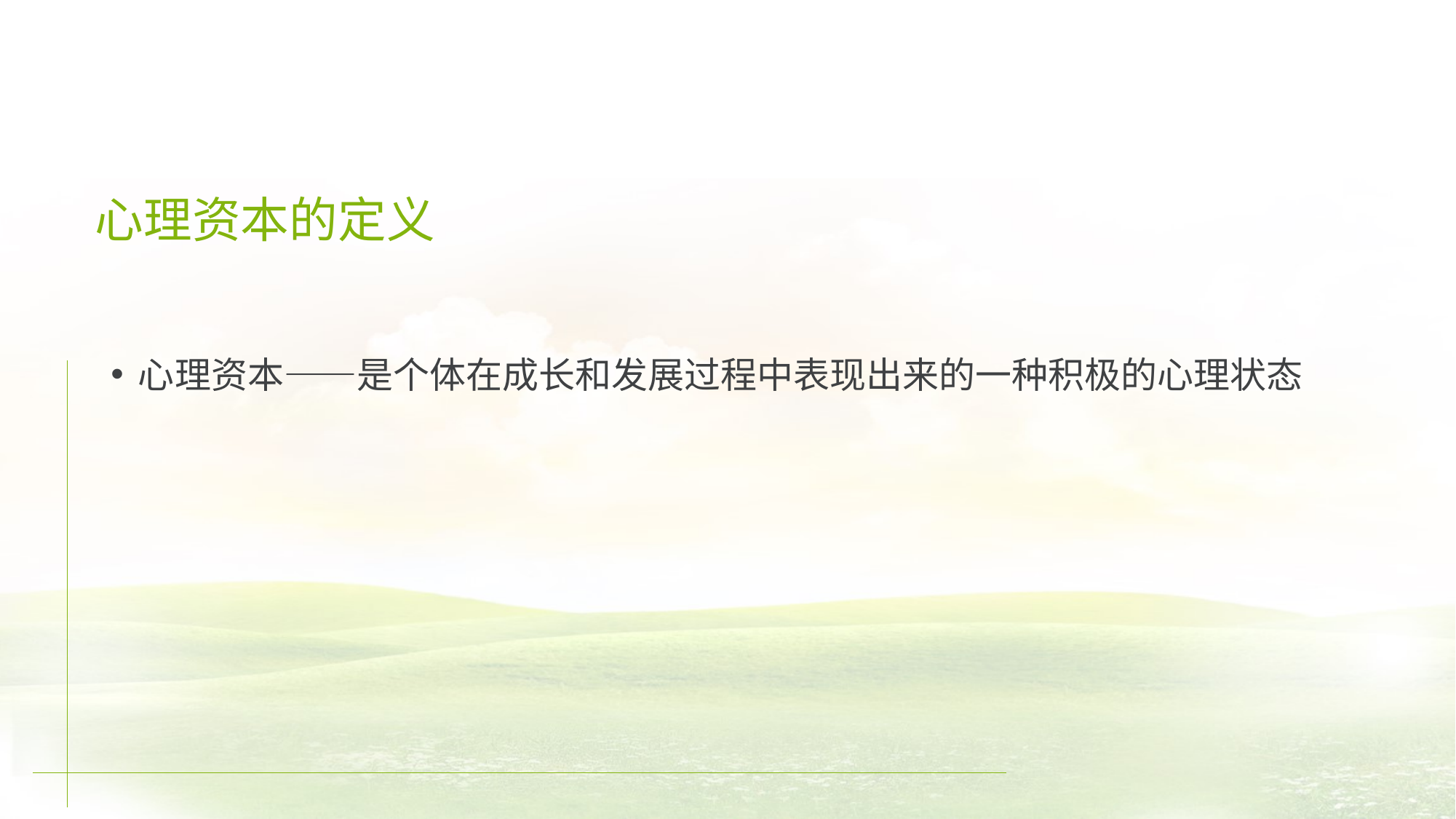

# 心理资本的定义
心理资本——是个体在成长和发展过程中表现出来的一种积极的心理状态